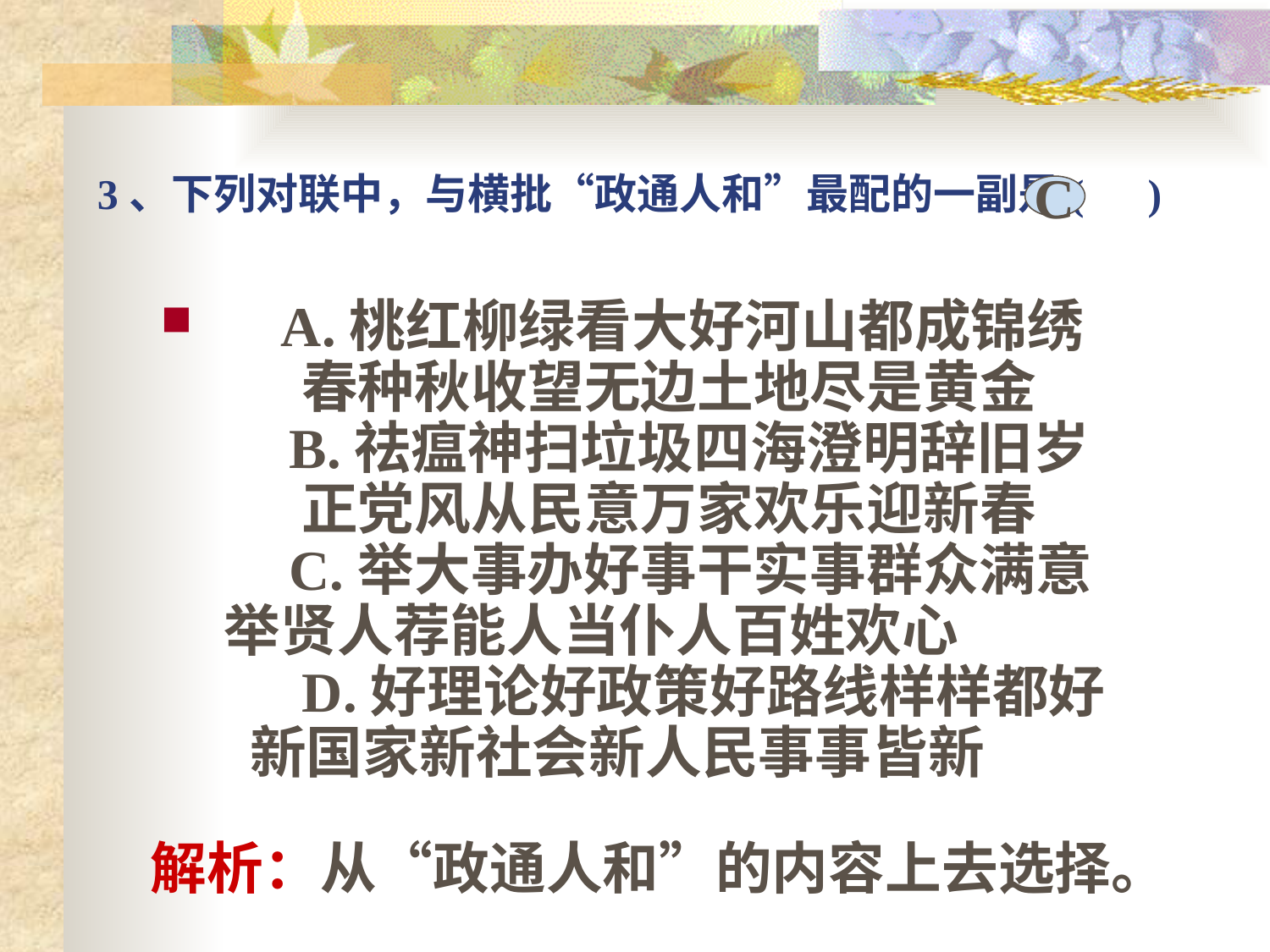

# 3、下列对联中，与横批“政通人和”最配的一副是(      )
C
    A.桃红柳绿看大好河山都成锦绣
      春种秋收望无边土地尽是黄金
    B.祛瘟神扫垃圾四海澄明辞旧岁
      正党风从民意万家欢乐迎新春
    C.举大事办好事干实事群众满意
举贤人荐能人当仆人百姓欢心  
     D.好理论好政策好路线样样都好
  新国家新社会新人民事事皆新
解析：从“政通人和”的内容上去选择。